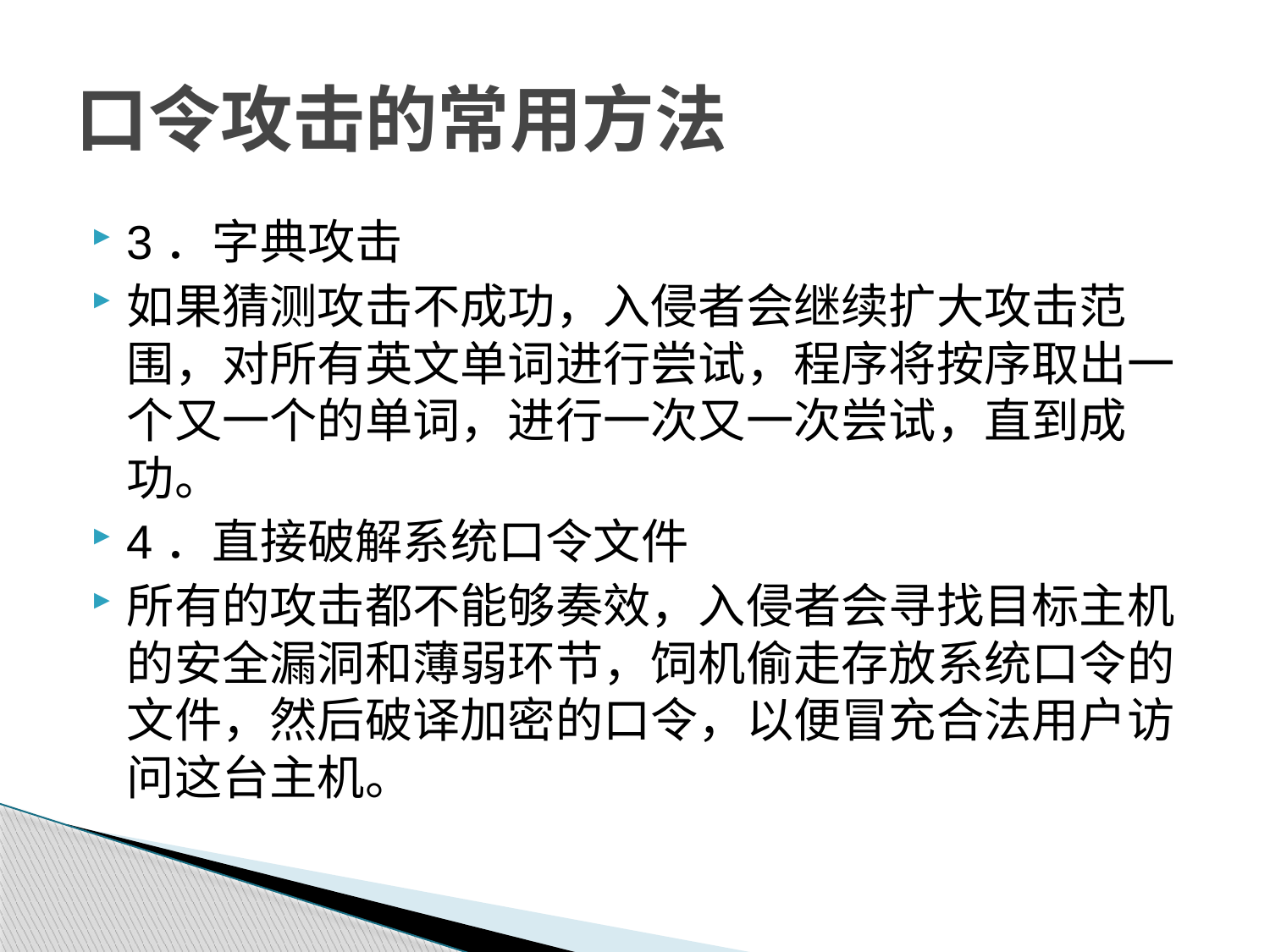

# 口令攻击的常用方法
3．字典攻击
如果猜测攻击不成功，入侵者会继续扩大攻击范围，对所有英文单词进行尝试，程序将按序取出一个又一个的单词，进行一次又一次尝试，直到成功。
4．直接破解系统口令文件
所有的攻击都不能够奏效，入侵者会寻找目标主机的安全漏洞和薄弱环节，饲机偷走存放系统口令的文件，然后破译加密的口令，以便冒充合法用户访问这台主机。